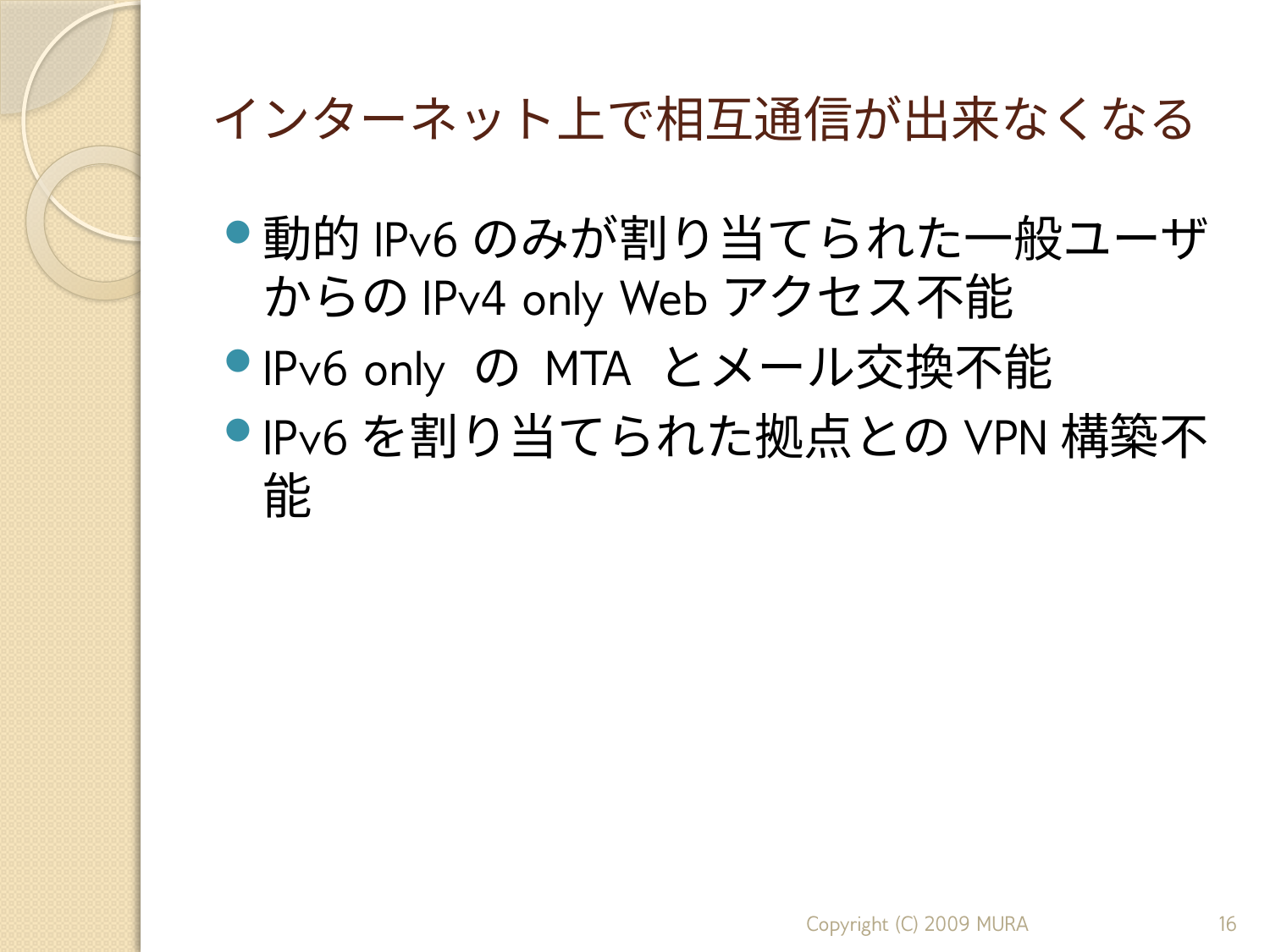

# インターネット上で相互通信が出来なくなる
動的IPv6のみが割り当てられた一般ユーザからのIPv4 only Webアクセス不能
IPv6 only の MTA とメール交換不能
IPv6を割り当てられた拠点とのVPN構築不能
Copyright (C) 2009 MURA
16